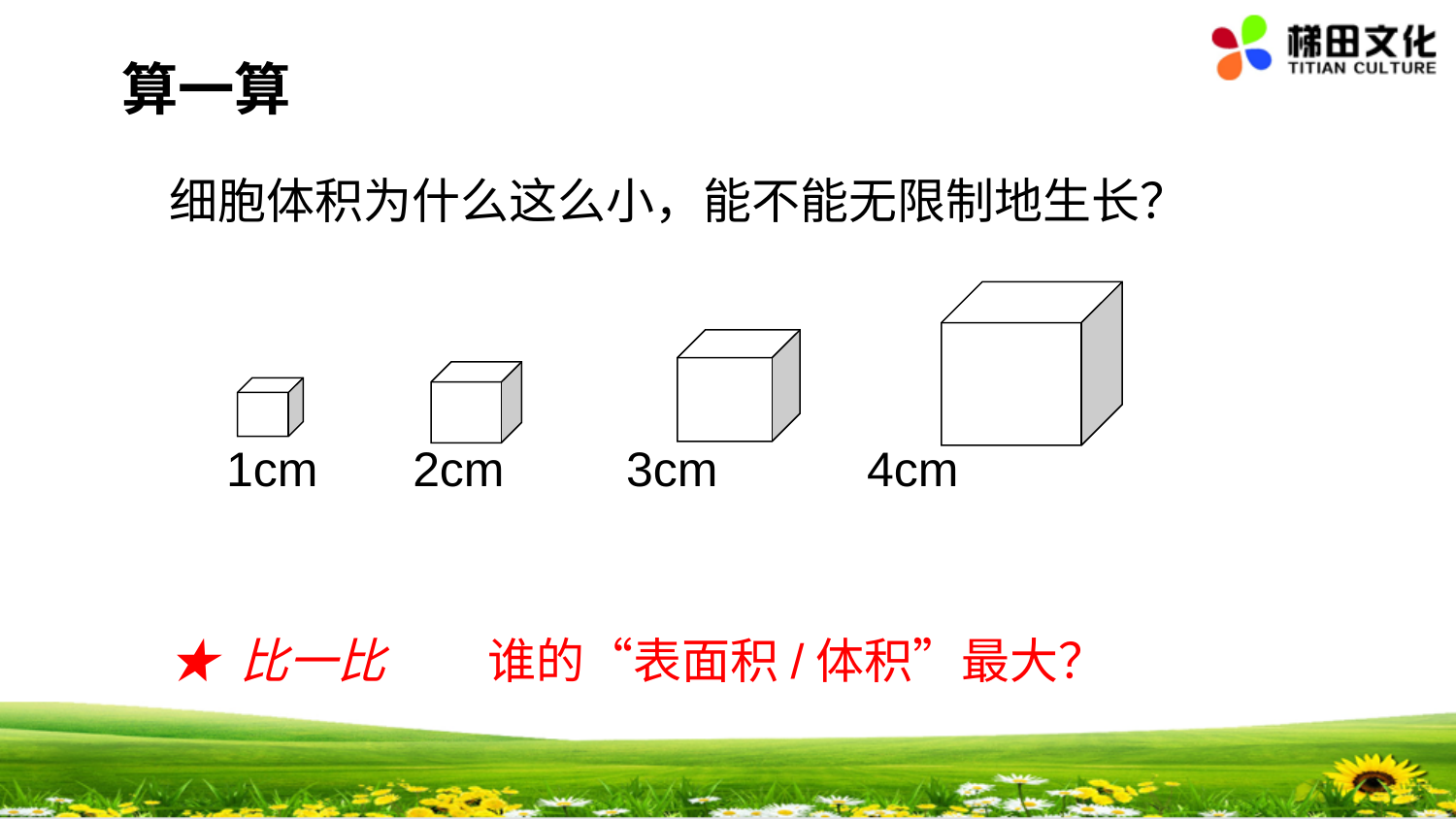

算一算
细胞体积为什么这么小，能不能无限制地生长？

      1cm       2cm         3cm           4cm

★ 比一比              谁的“表面积/体积”最大？